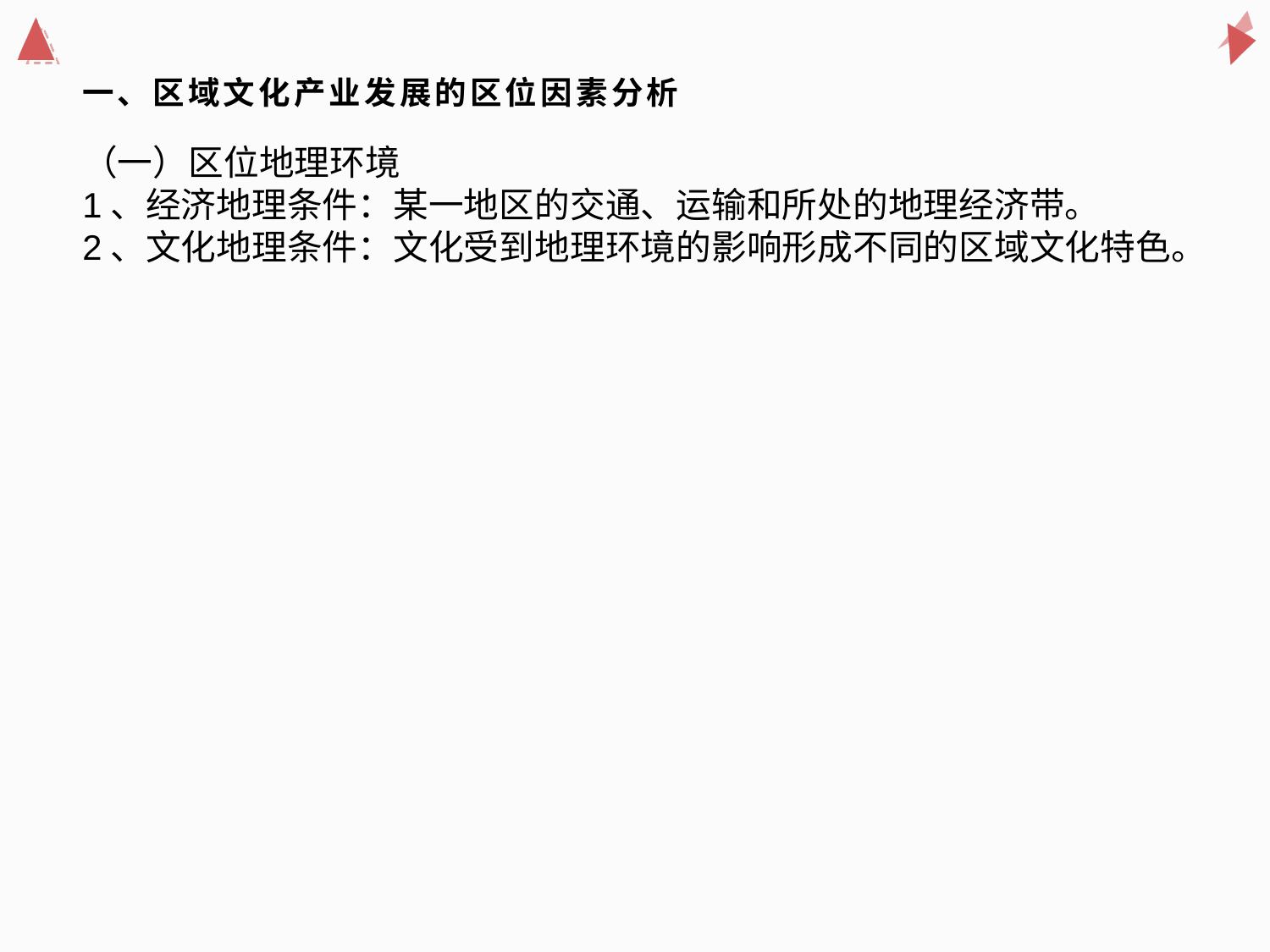

（一）区位地理环境
1、经济地理条件：某一地区的交通、运输和所处的地理经济带。
2、文化地理条件：文化受到地理环境的影响形成不同的区域文化特色。
# 一、区域文化产业发展的区位因素分析